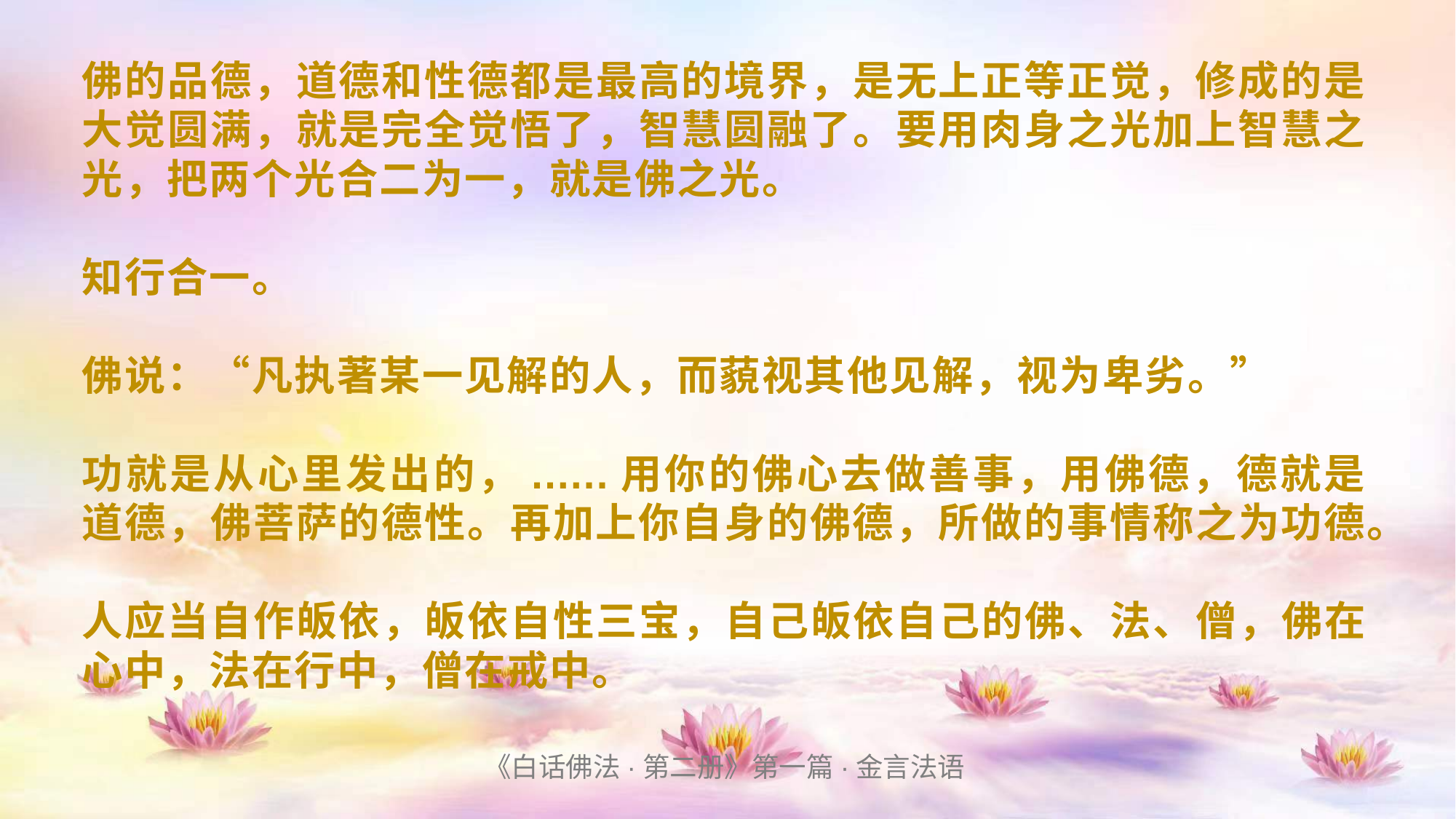

佛的品德，道德和性德都是最高的境界，是无上正等正觉，修成的是大觉圆满，就是完全觉悟了，智慧圆融了。要用肉身之光加上智慧之光，把两个光合二为一，就是佛之光。

知行合一。

佛说：“凡执著某一见解的人，而藐视其他见解，视为卑劣。”

功就是从心里发出的，......用你的佛心去做善事，用佛德，德就是道德，佛菩萨的德性。再加上你自身的佛德，所做的事情称之为功德。

人应当自作皈依，皈依自性三宝，自己皈依自己的佛、法、僧，佛在心中，法在行中，僧在戒中。
《白话佛法·第二册》第一篇·金言法语